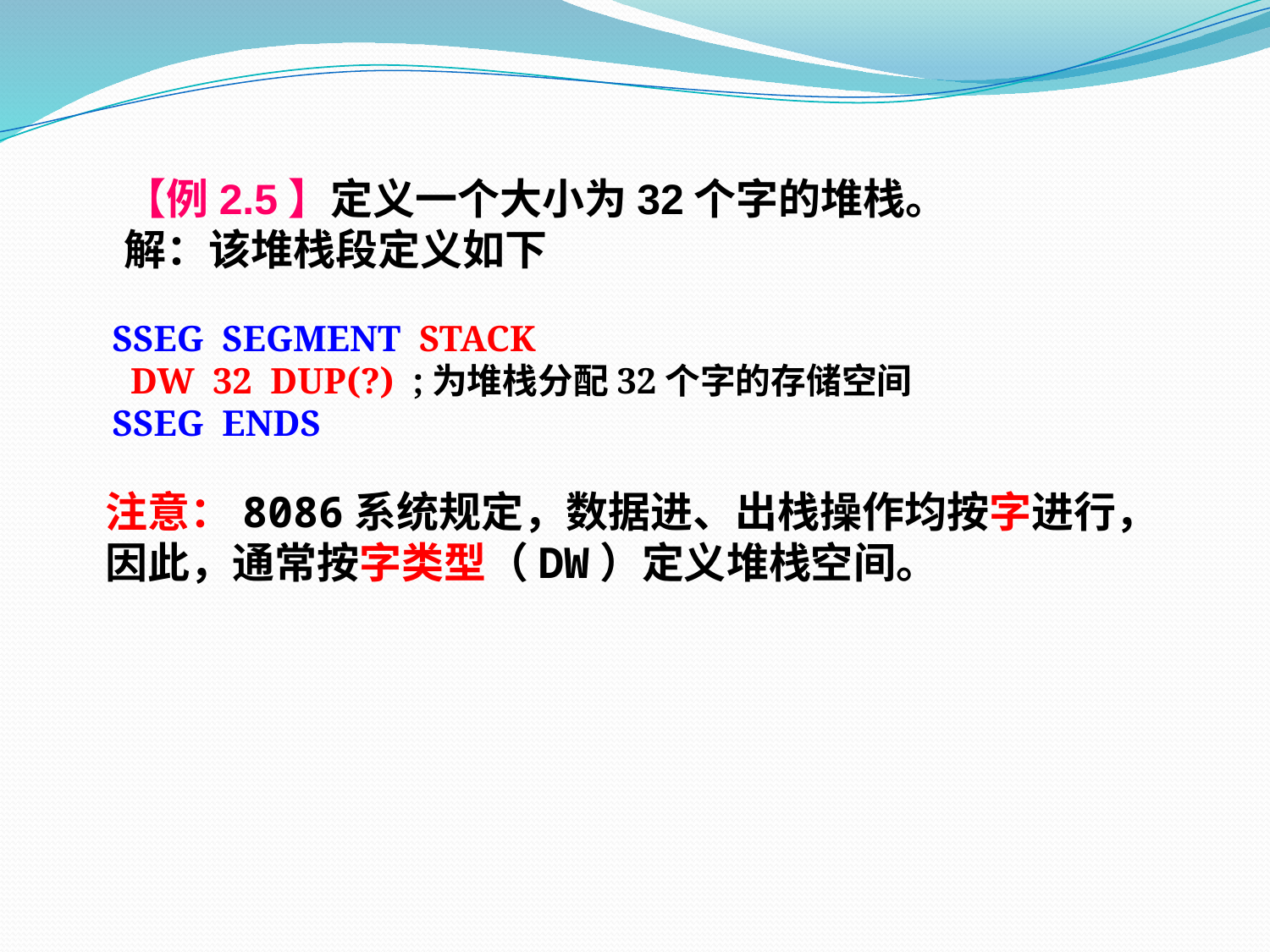

【例2.5】定义一个大小为32个字的堆栈。
    解：该堆栈段定义如下

    SSEG  SEGMENT  STACK
      DW  32  DUP(?)  ;为堆栈分配32个字的存储空间
    SSEG  ENDS

  注意：8086系统规定，数据进、出栈操作均按字进行，
  因此，通常按字类型（DW）定义堆栈空间。